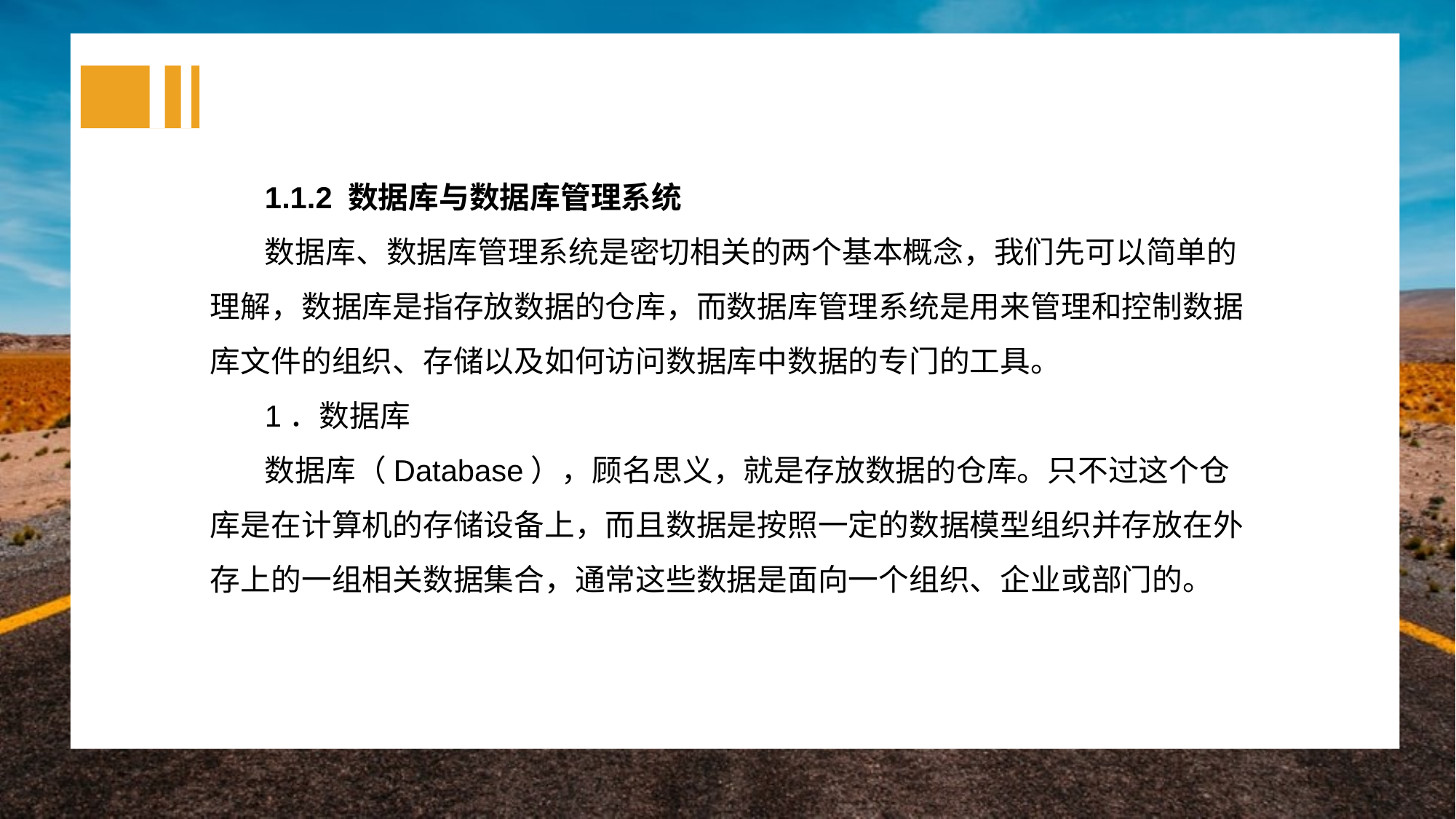

1.1.2 数据库与数据库管理系统
数据库、数据库管理系统是密切相关的两个基本概念，我们先可以简单的理解，数据库是指存放数据的仓库，而数据库管理系统是用来管理和控制数据库文件的组织、存储以及如何访问数据库中数据的专门的工具。
1．数据库
数据库（Database），顾名思义，就是存放数据的仓库。只不过这个仓库是在计算机的存储设备上，而且数据是按照一定的数据模型组织并存放在外存上的一组相关数据集合，通常这些数据是面向一个组织、企业或部门的。